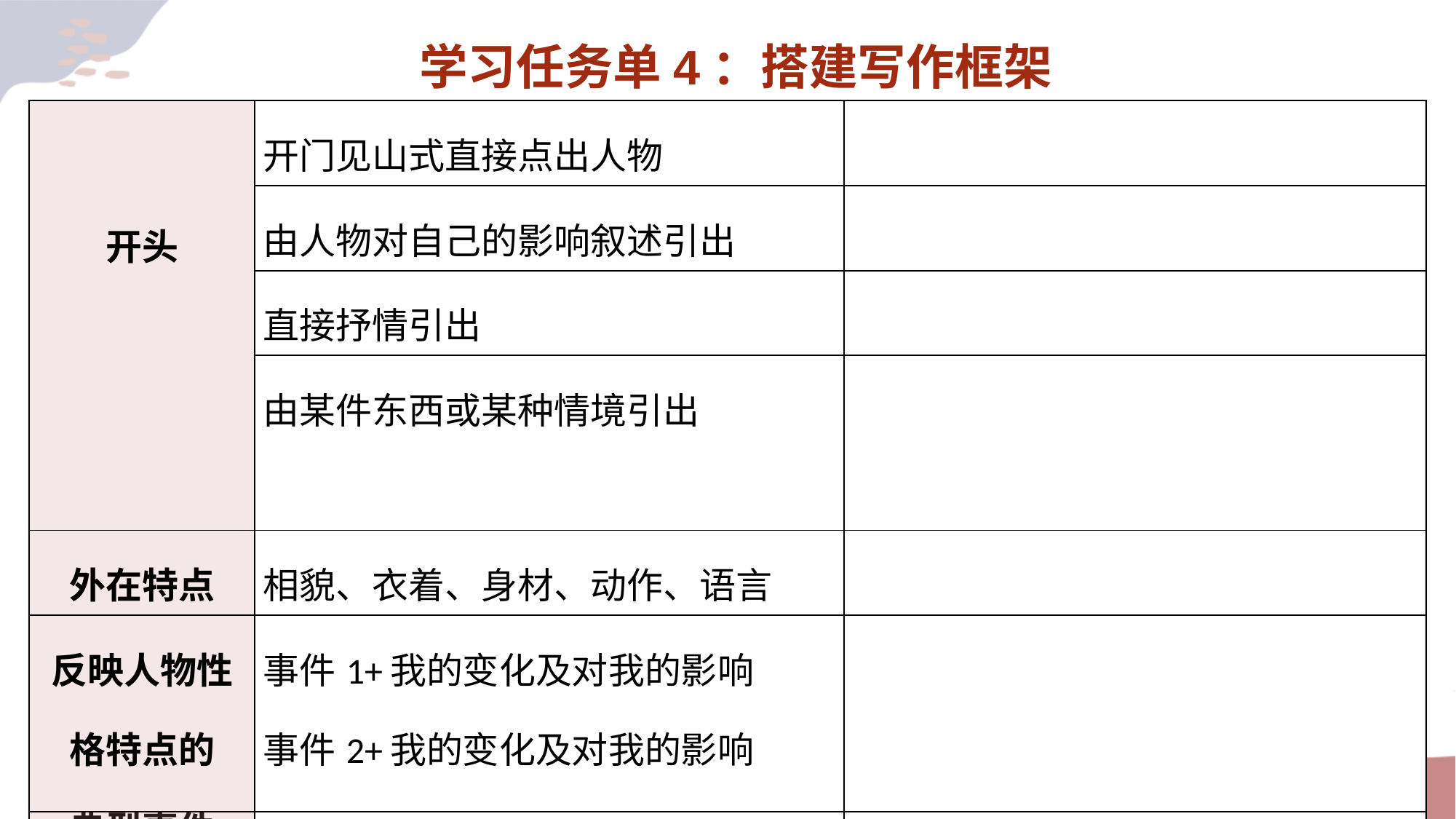

学习任务单4：搭建写作框架
| 开头 | 开门见山式直接点出人物 |  |
| --- | --- | --- |
|  | 由人物对自己的影响叙述引出 |  |
|  | 直接抒情引出 |  |
|  | 由某件东西或某种情境引出 |  |
| 外在特点 | 相貌、衣着、身材、动作、语言 |  |
| 反映人物性格特点的 典型事件 | 事件1+我的变化及对我的影响 事件2+我的变化及对我的影响 事件3+我的变化及对我的影响 |  |
| 结尾 | 我对他（她）的感情 |  |